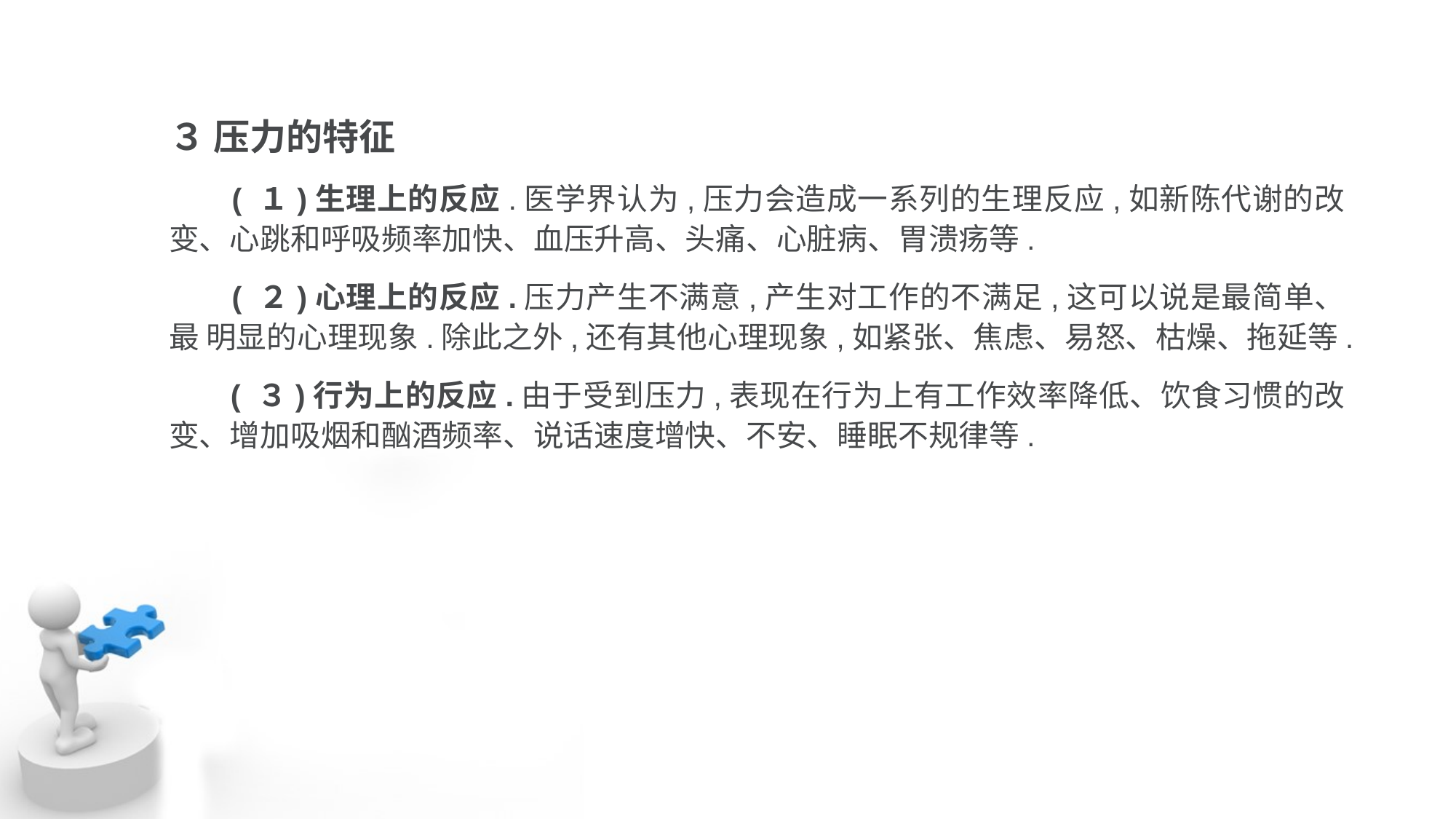

３ 压力的特征
       ( １)生理上的反应.医学界认为,压力会造成一系列的生理反应,如新陈代谢的改 变、心跳和呼吸频率加快、血压升高、头痛、心脏病、胃溃疡等.
       ( ２)心理上的反应.压力产生不满意,产生对工作的不满足,这可以说是最简单、最 明显的心理现象.除此之外,还有其他心理现象,如紧张、焦虑、易怒、枯燥、拖延等.
       ( ３)行为上的反应.由于受到压力,表现在行为上有工作效率降低、饮食习惯的改 变、增加吸烟和酗酒频率、说话速度增快、不安、睡眠不规律等.